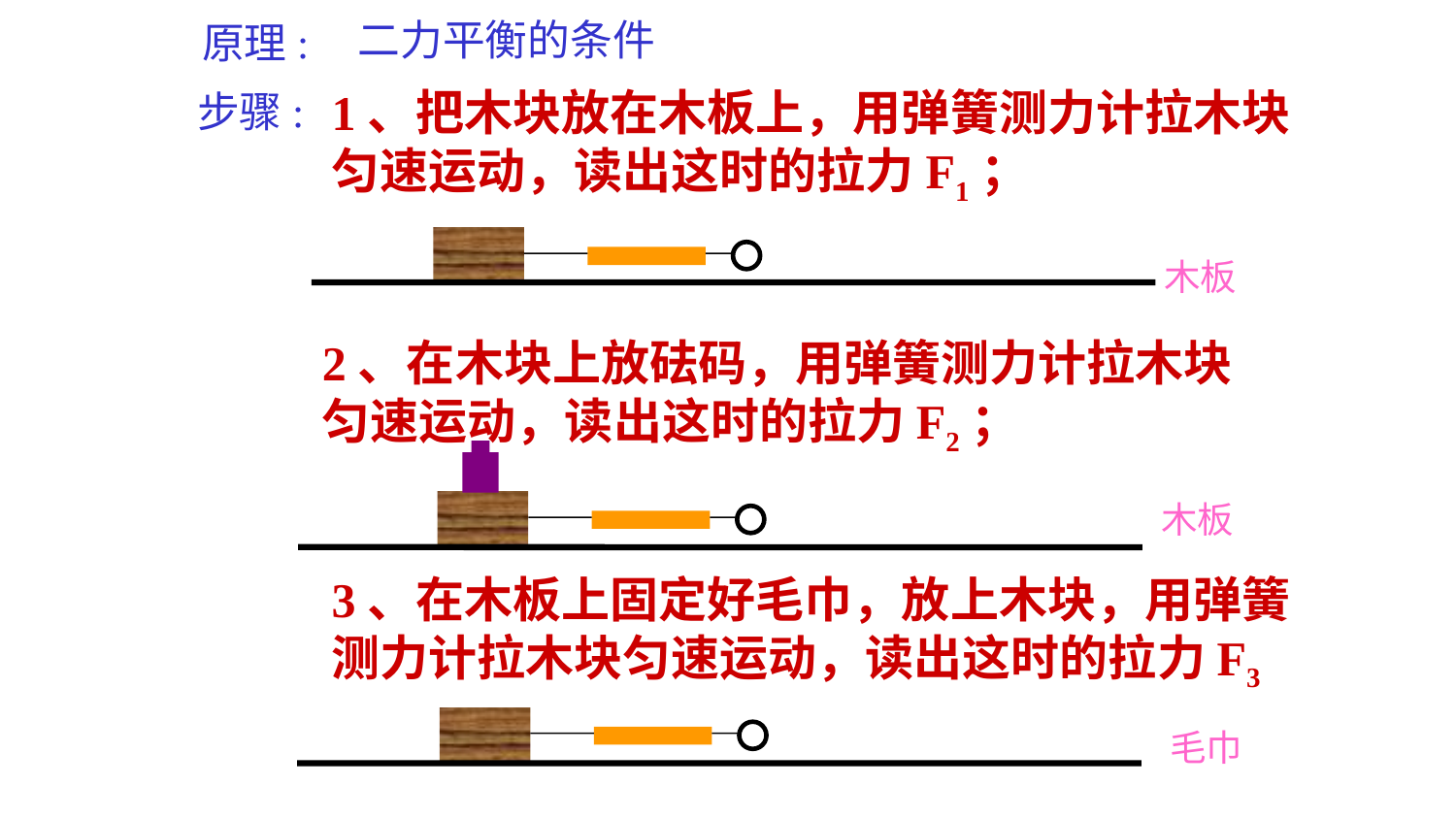

二力平衡的条件
原理:
1、把木块放在木板上，用弹簧测力计拉木块
匀速运动，读出这时的拉力F1；
步骤:

木板

2、在木块上放砝码，用弹簧测力计拉木块
匀速运动，读出这时的拉力F2；

木板

3、在木板上固定好毛巾，放上木块，用弹簧
测力计拉木块匀速运动，读出这时的拉力F3

毛巾